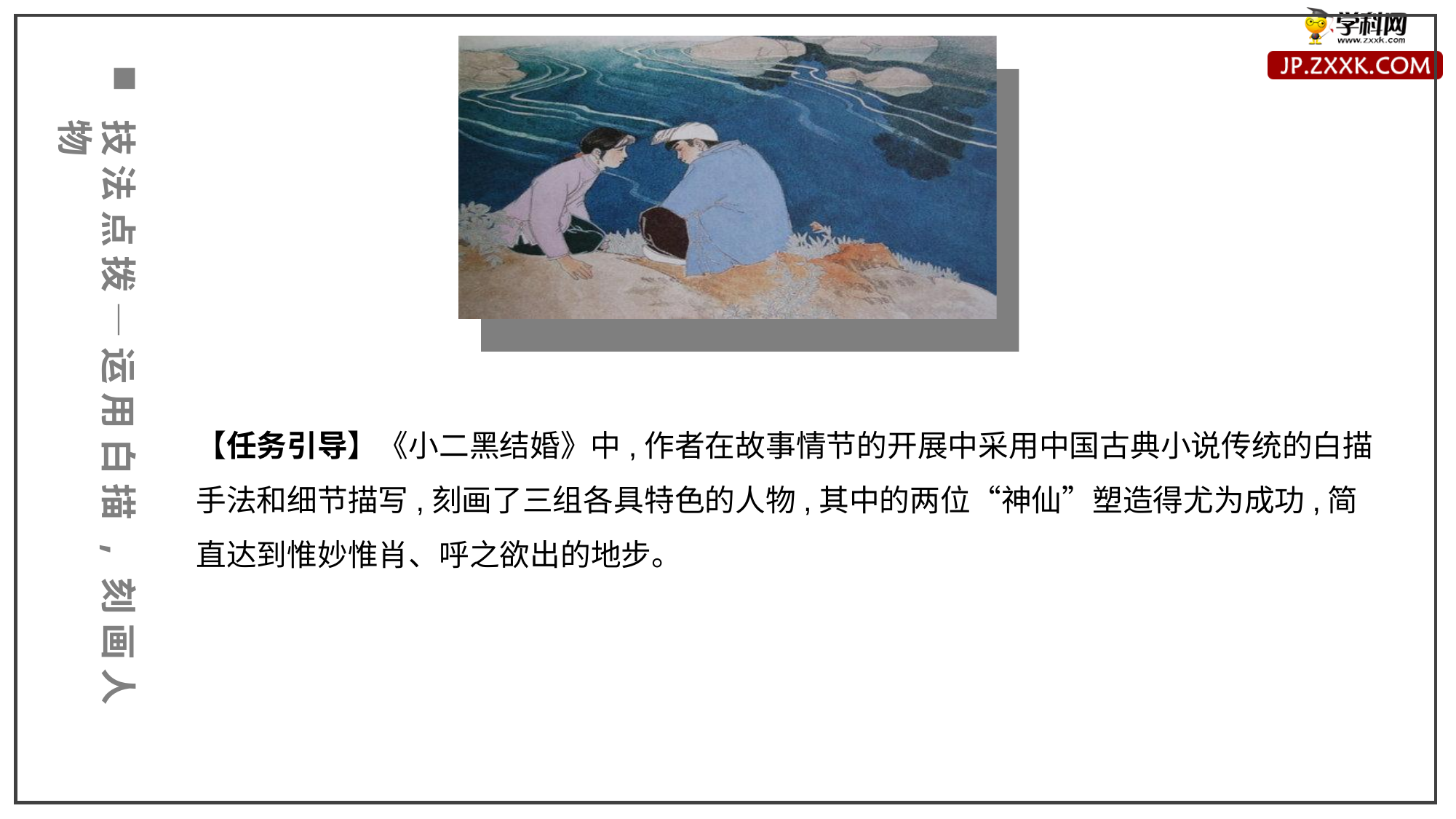

技法点拨—运用白描,刻画人物

【任务引导】《小二黑结婚》中,作者在故事情节的开展中采用中国古典小说传统的白描手法和细节描写,刻画了三组各具特色的人物,其中的两位“神仙”塑造得尤为成功,简直达到惟妙惟肖、呼之欲出的地步。